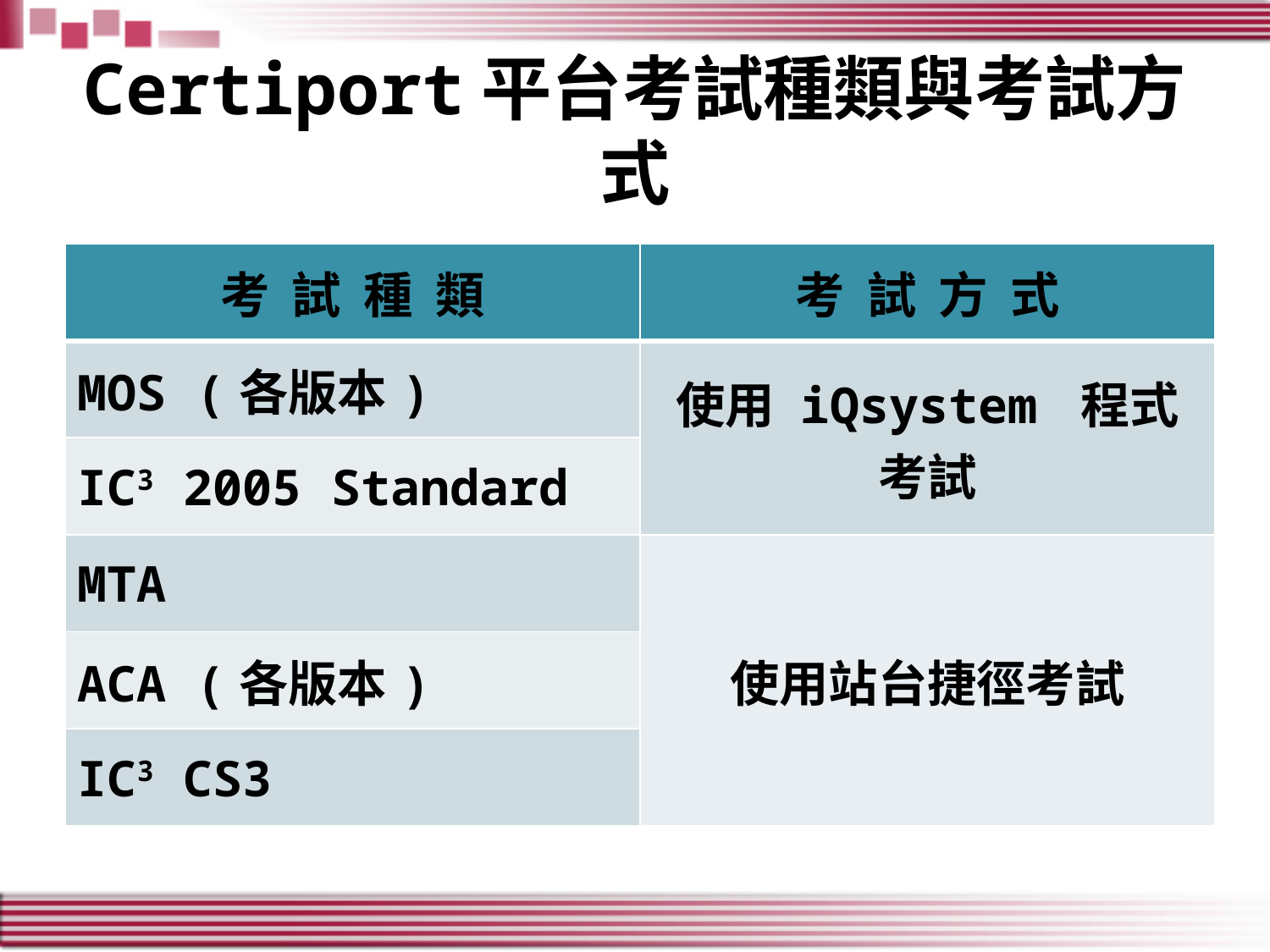

# Certiport平台考試種類與考試方式
| 考 試 種 類 | 考 試 方 式 |
| --- | --- |
| MOS (各版本) | 使用 iQsystem 程式考試 |
| IC3 2005 Standard |  |
| MTA | 使用站台捷徑考試 |
| ACA (各版本) |  |
| IC3 CS3 |  |